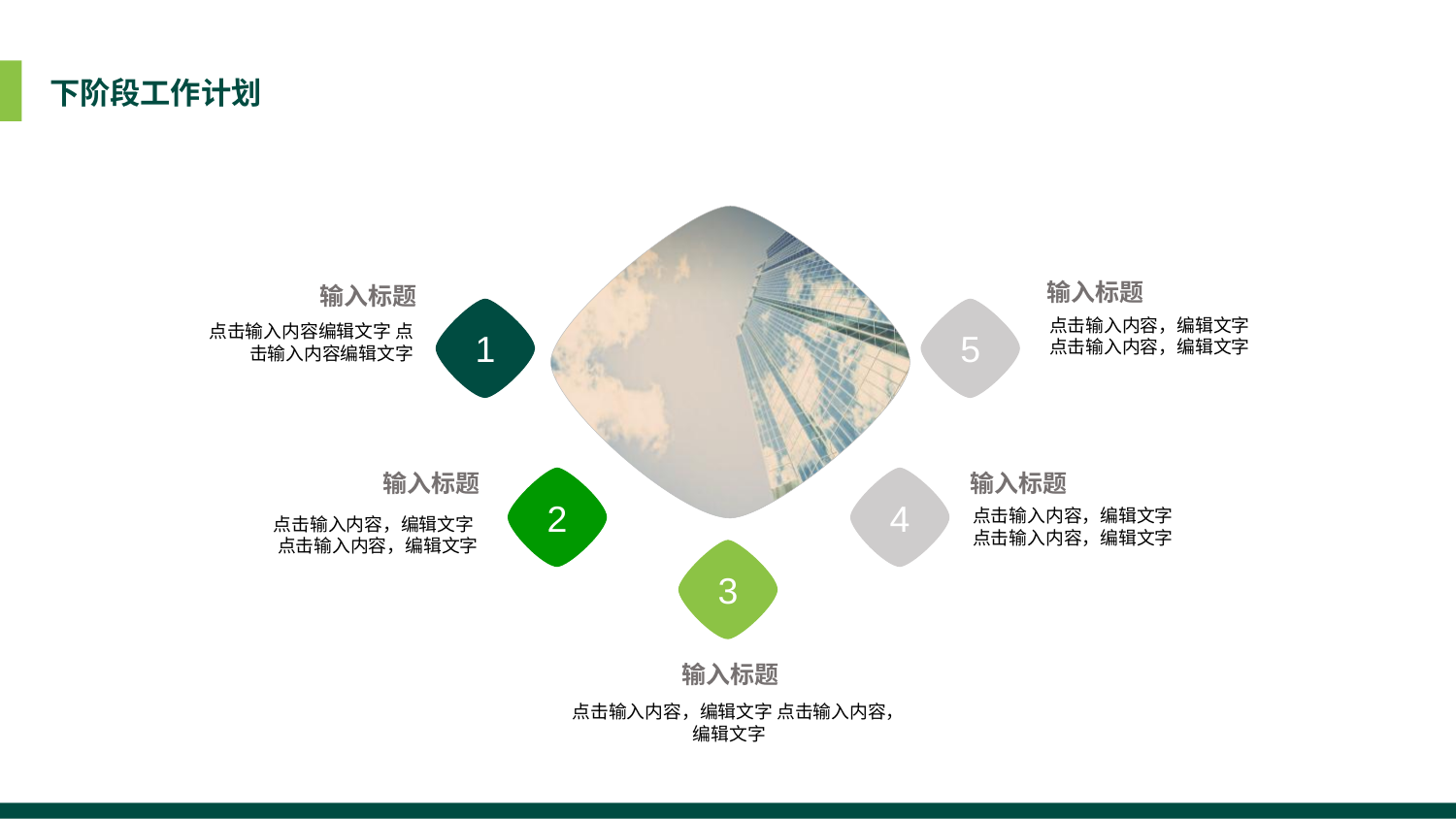

下阶段工作计划

输入标题
输入标题
1
5
点击输入内容，编辑文字 点击输入内容，编辑文字
点击输入内容编辑文字 点击输入内容编辑文字
输入标题
输入标题
2
4
点击输入内容，编辑文字 点击输入内容，编辑文字
点击输入内容，编辑文字
点击输入内容，编辑文字
3
输入标题
点击输入内容，编辑文字 点击输入内容，编辑文字

.